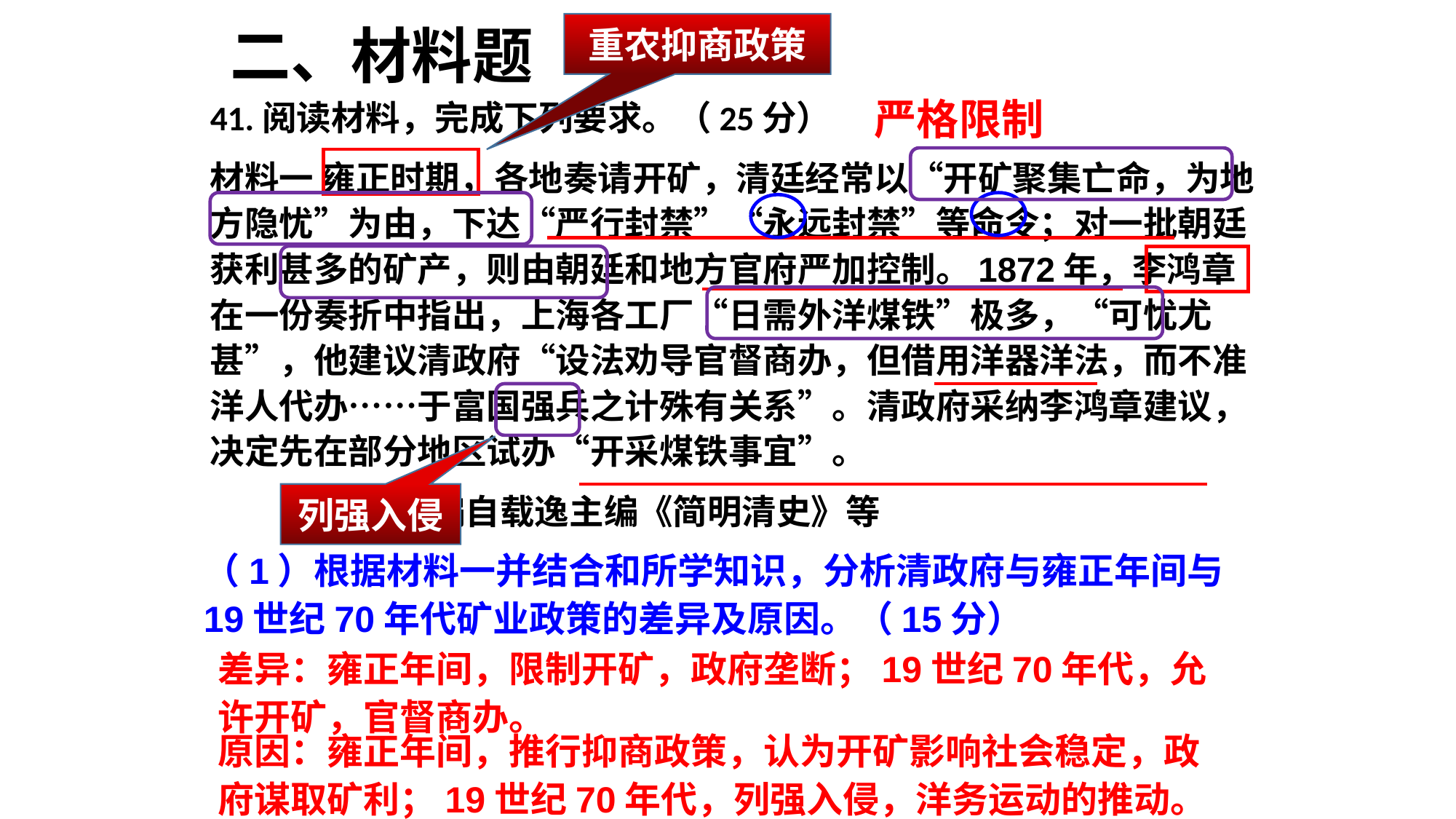

重农抑商政策
# 二、材料题
41.阅读材料，完成下列要求。（25分）
材料一 雍正时期，各地奏请开矿，清廷经常以“开矿聚集亡命，为地方隐忧”为由，下达“严行封禁”“永远封禁”等命令；对一批朝廷获利甚多的矿产，则由朝廷和地方官府严加控制。1872年，李鸿章在一份奏折中指出，上海各工厂“日需外洋煤铁”极多，“可忧尤甚”，他建议清政府“设法劝导官督商办，但借用洋器洋法，而不准洋人代办……于富国强兵之计殊有关系”。清政府采纳李鸿章建议，决定先在部分地区试办“开采煤铁事宜”。
              ——摘编自载逸主编《简明清史》等
严格限制

列强入侵
（1）根据材料一并结合和所学知识，分析清政府与雍正年间与19世纪70年代矿业政策的差异及原因。（15分）
差异：雍正年间，限制开矿，政府垄断；19世纪70年代，允许开矿，官督商办。
原因：雍正年间，推行抑商政策，认为开矿影响社会稳定，政府谋取矿利；19世纪70年代，列强入侵，洋务运动的推动。